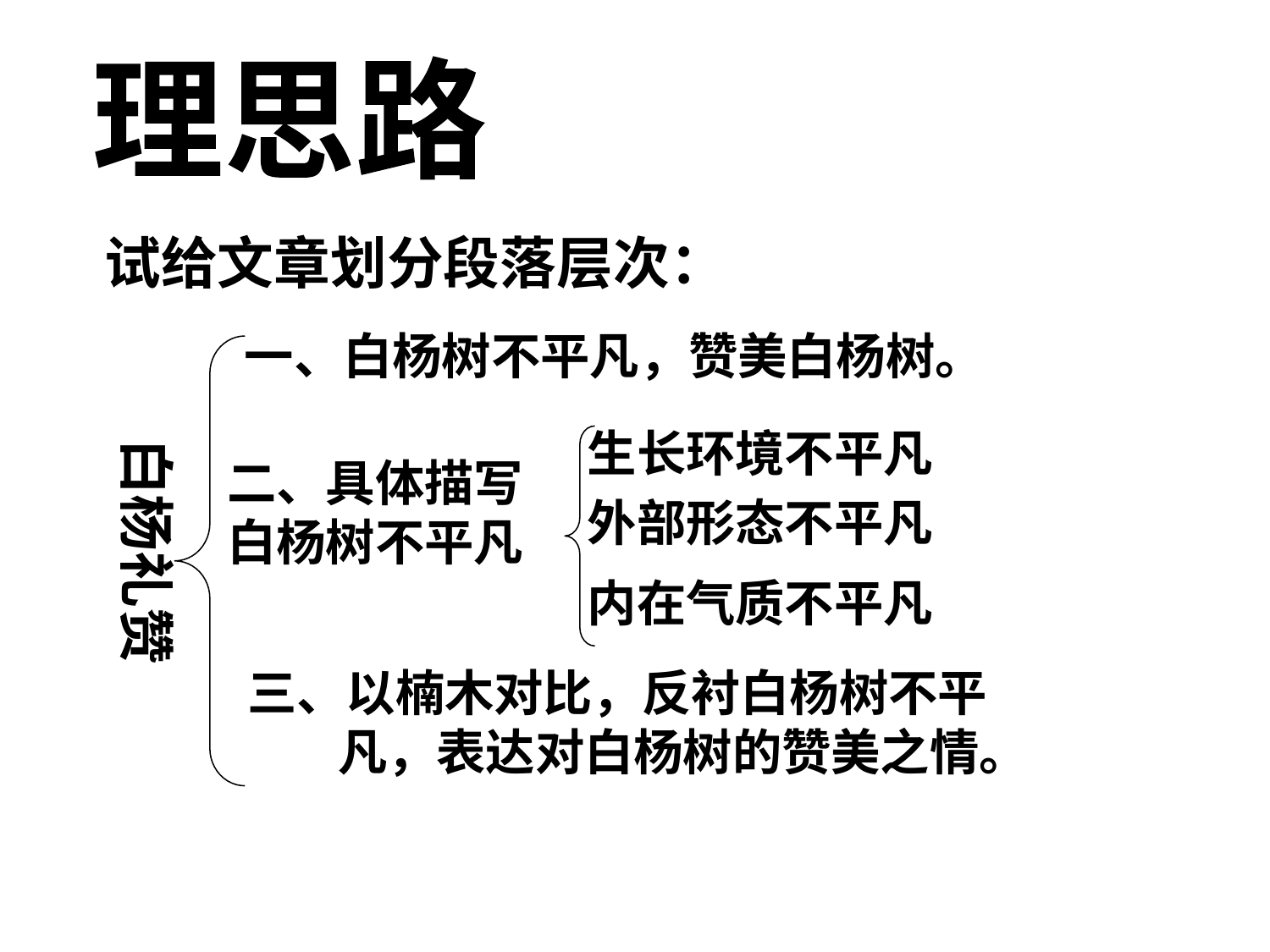

理思路
试给文章划分段落层次：
一、白杨树不平凡，赞美白杨树。

生长环境不平凡
白杨礼赞

二、具体描写白杨树不平凡
外部形态不平凡
内在气质不平凡
三、以楠木对比，反衬白杨树不平
       凡，表达对白杨树的赞美之情。